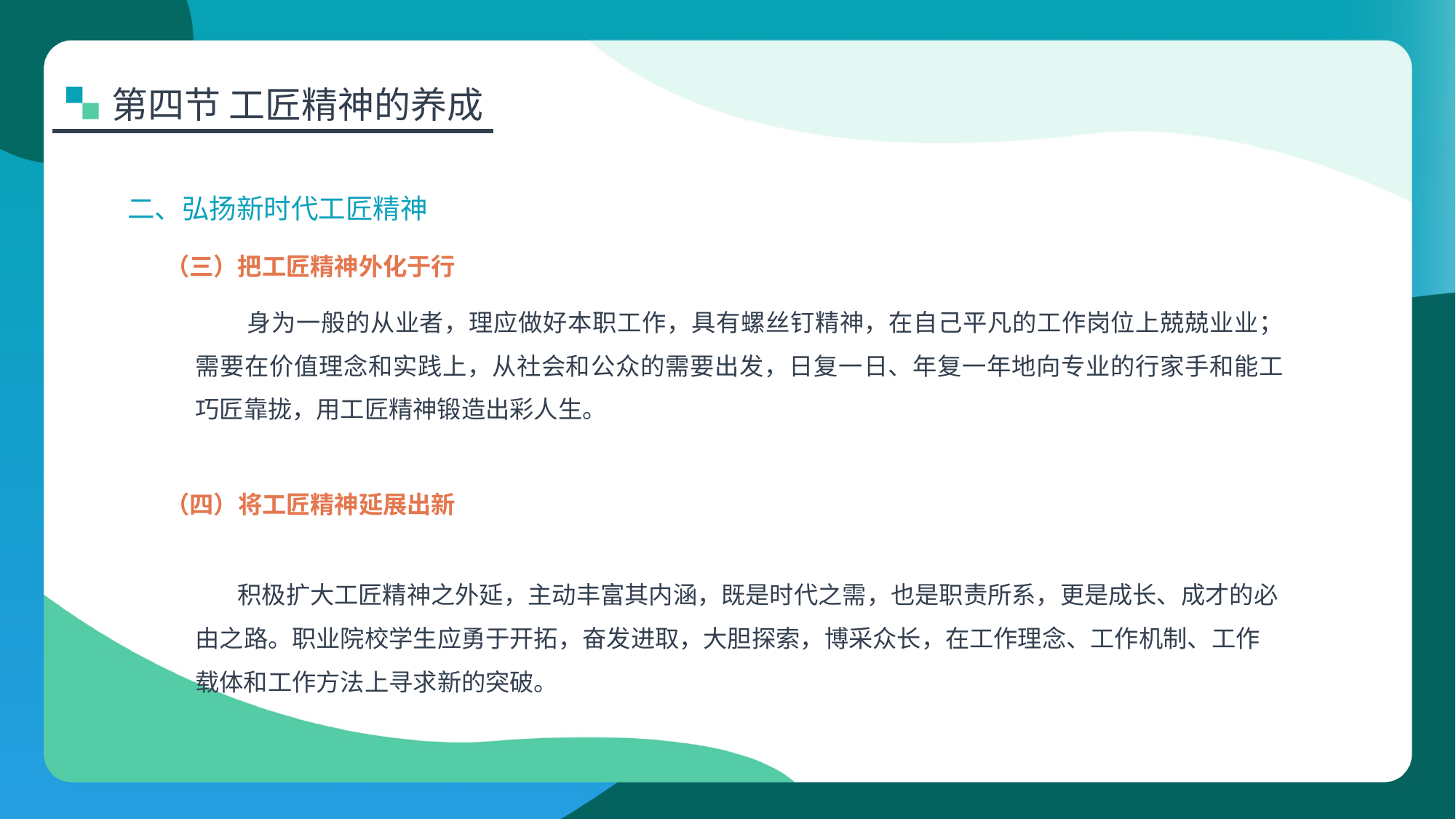

第四节 工匠精神的养成

二、弘扬新时代工匠精神
（三）把工匠精神外化于行
身为一般的从业者，理应做好本职工作，具有螺丝钉精神，在自己平凡的工作岗位上兢兢业业；需要在价值理念和实践上，从社会和公众的需要出发，日复一日、年复一年地向专业的行家手和能工巧匠靠拢，用工匠精神锻造出彩人生。
（四）将工匠精神延展出新
积极扩大工匠精神之外延，主动丰富其内涵，既是时代之需，也是职责所系，更是成长、成才的必由之路。职业院校学生应勇于开拓，奋发进取，大胆探索，博采众长，在工作理念、工作机制、工作载体和工作方法上寻求新的突破。